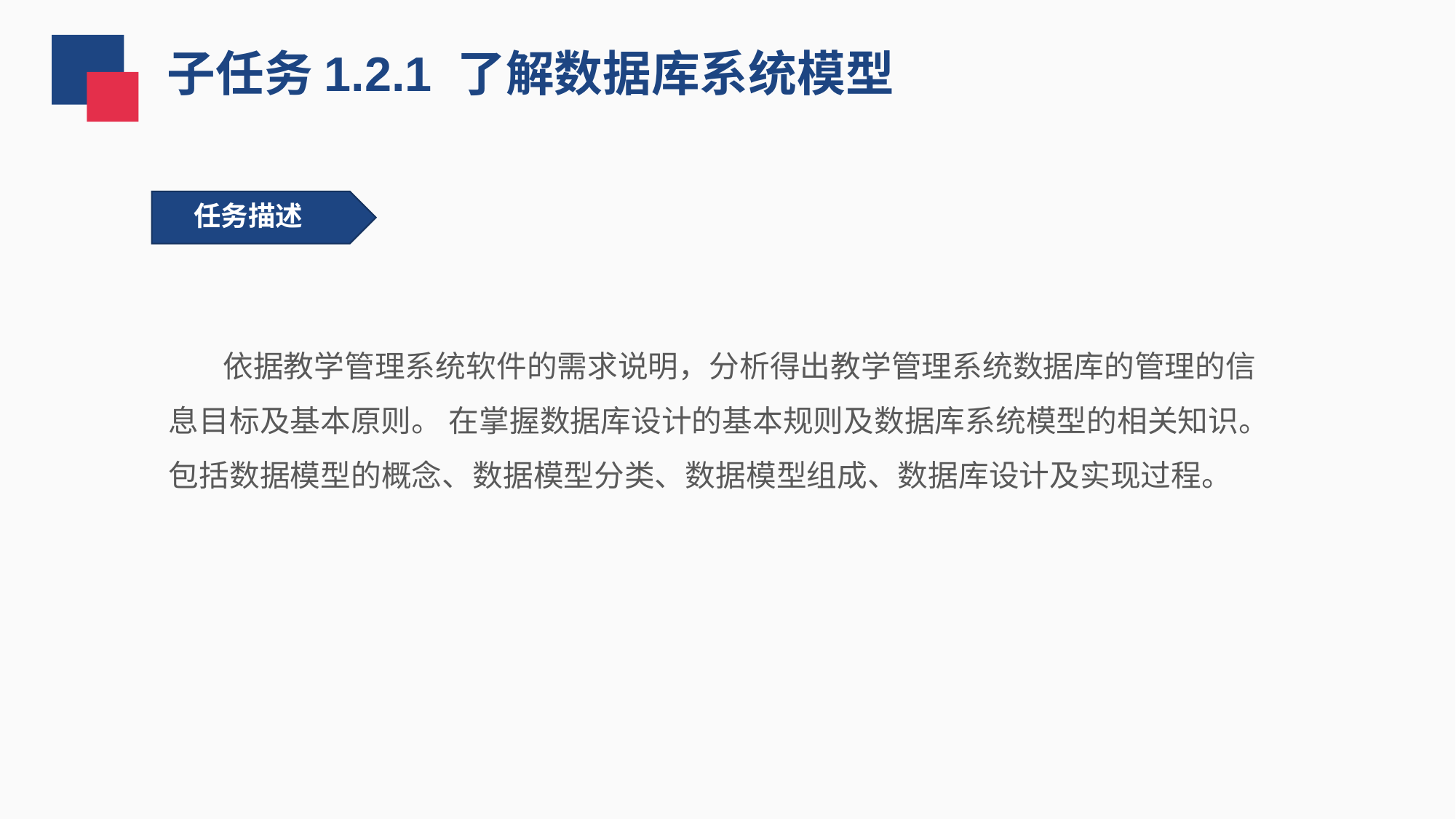

子任务1.2.1 了解数据库系统模型

    任务描述
       依据教学管理系统软件的需求说明，分析得出教学管理系统数据库的管理的信息目标及基本原则。 在掌握数据库设计的基本规则及数据库系统模型的相关知识。包括数据模型的概念、数据模型分类、数据模型组成、数据库设计及实现过程。